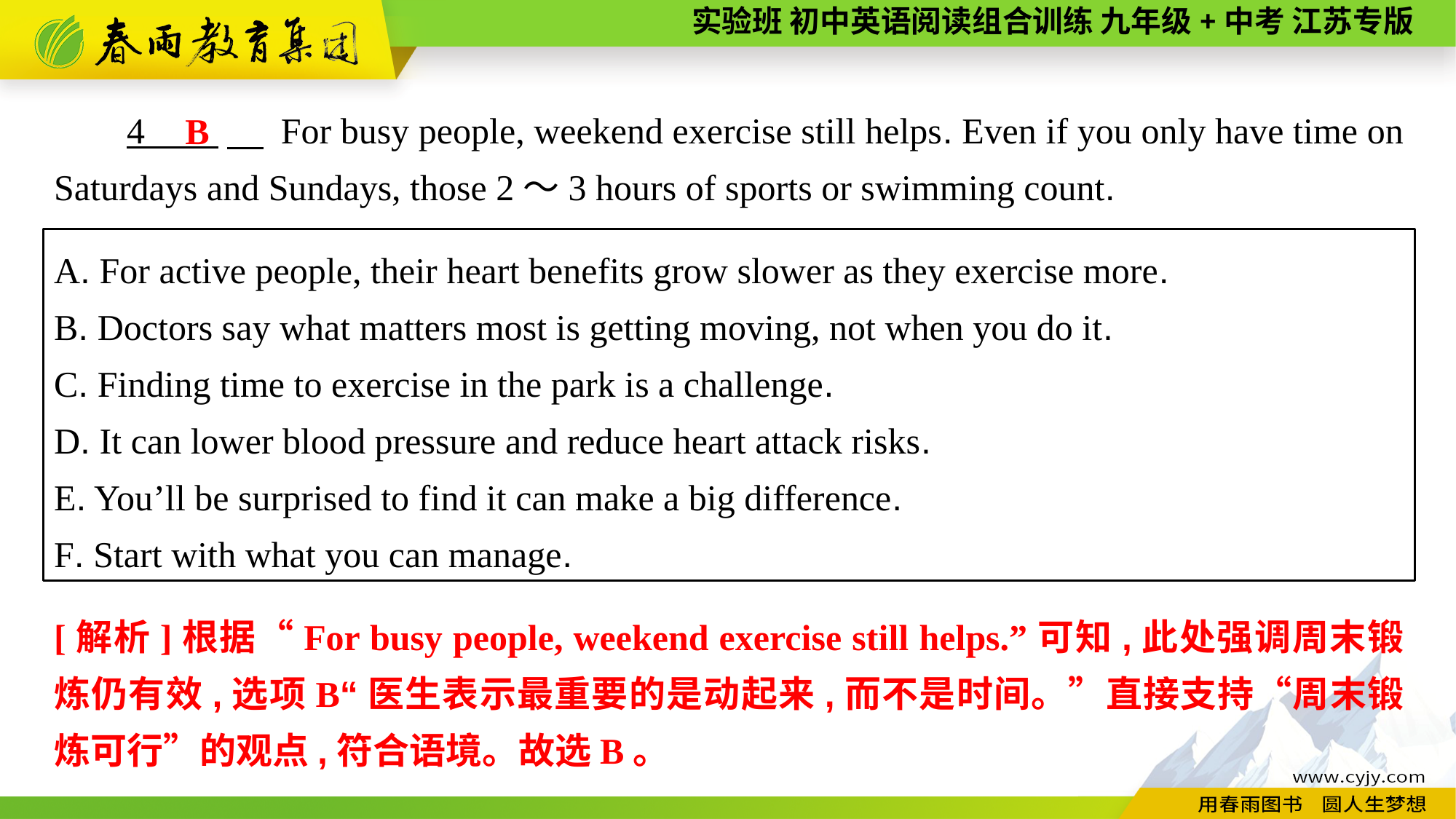

4        　 For busy people, weekend exercise still helps. Even if you only have time on Saturdays and Sundays, those 2～3 hours of sports or swimming count.
B
A. For active people, their heart benefits grow slower as they exercise more.
B. Doctors say what matters most is getting moving, not when you do it.
C. Finding time to exercise in the park is a challenge.
D. It can lower blood pressure and reduce heart attack risks.
E. You’ll be surprised to find it can make a big difference.
F. Start with what you can manage.
[解析]根据“For busy people, weekend exercise still helps.”可知,此处强调周末锻炼仍有效,选项B“医生表示最重要的是动起来,而不是时间。”直接支持“周末锻炼可行”的观点,符合语境。故选B。